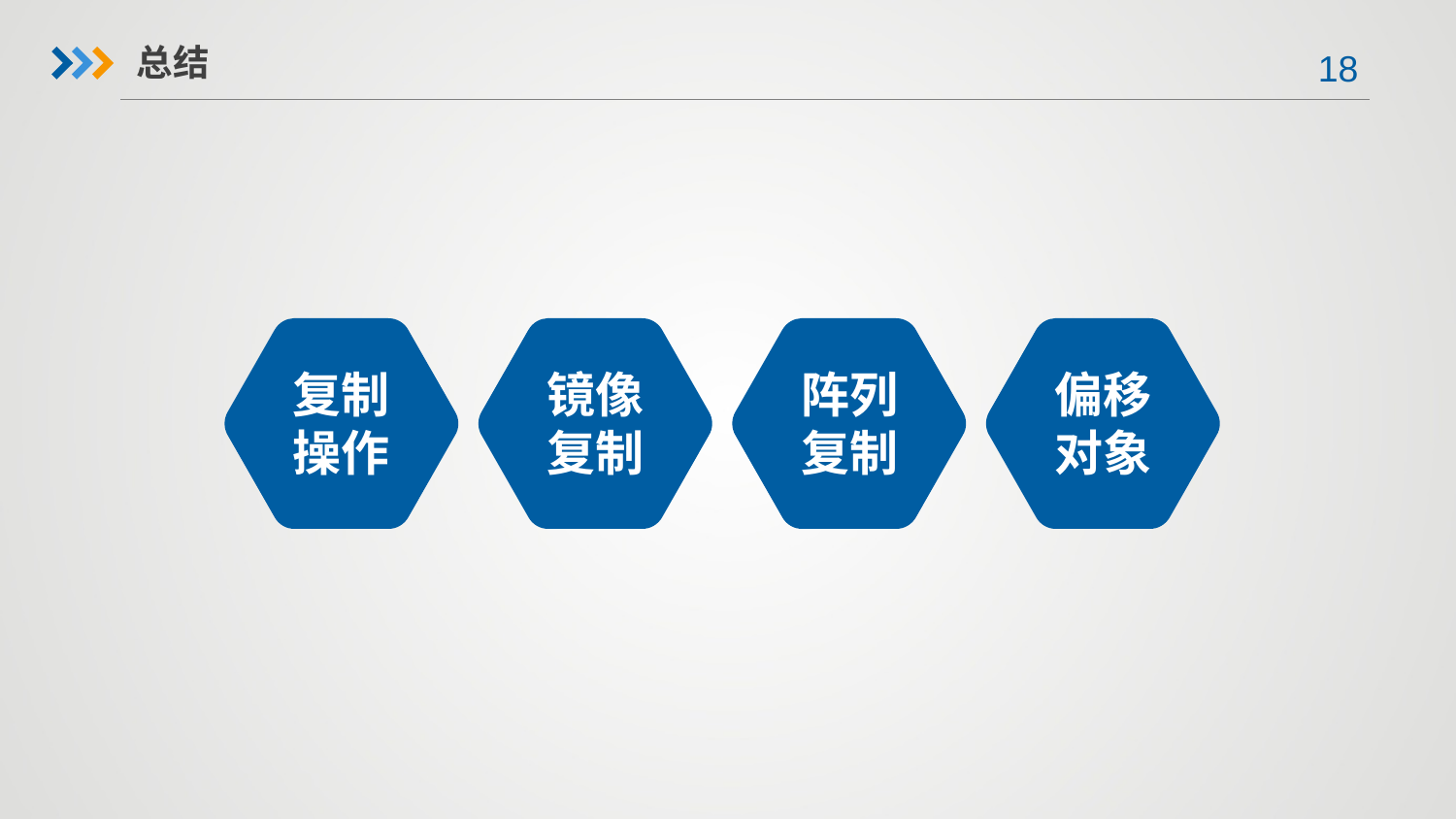

总结

镜像
复制
复制
操作
阵列
复制
偏移
对象